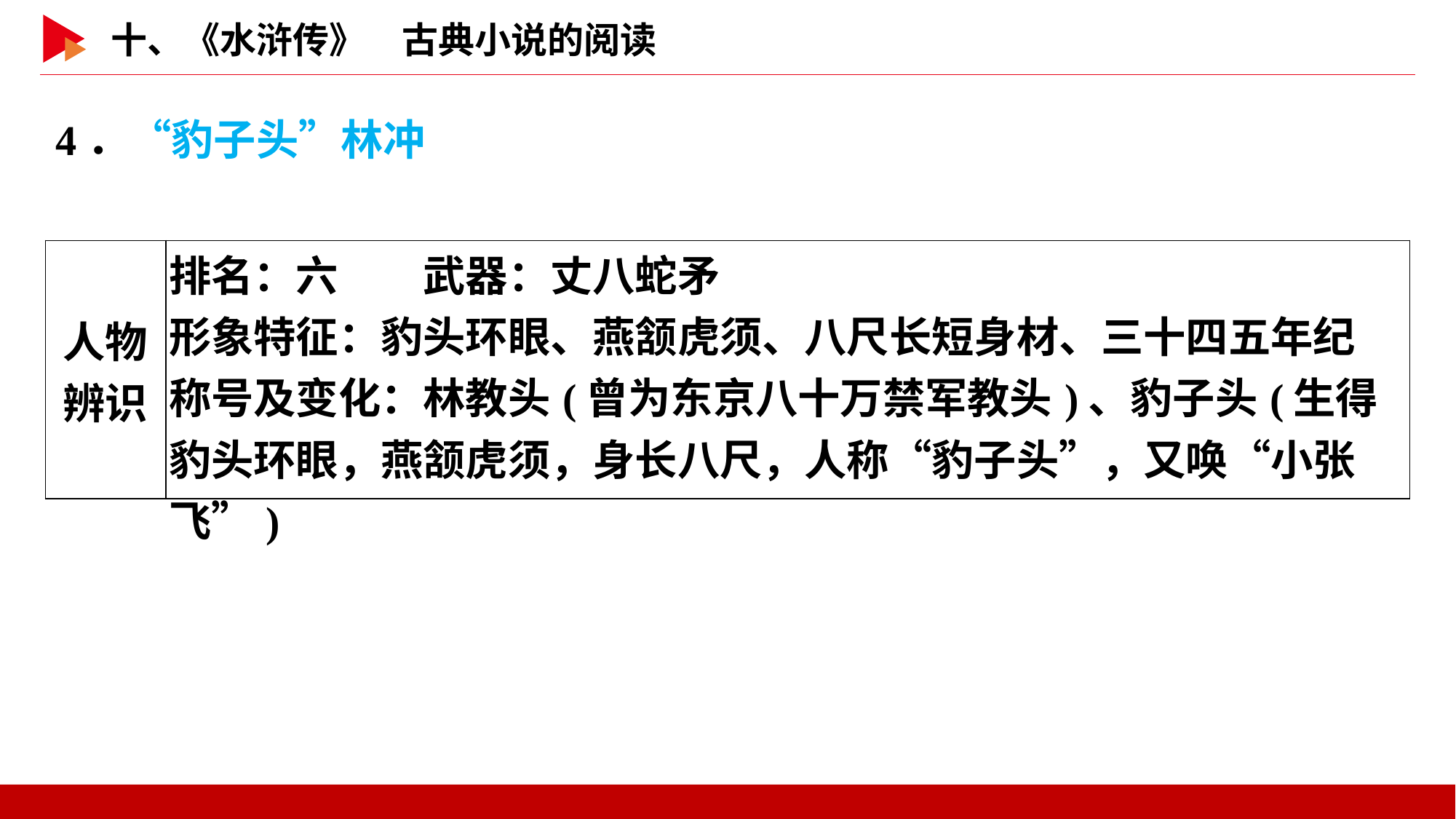

4．“豹子头”林冲
| 人物 辨识 | 排名：六　　武器：丈八蛇矛 形象特征：豹头环眼、燕颔虎须、八尺长短身材、三十四五年纪 称号及变化：林教头(曾为东京八十万禁军教头)、豹子头(生得豹头环眼，燕颔虎须，身长八尺，人称“豹子头”，又唤“小张飞”) |
| --- | --- |